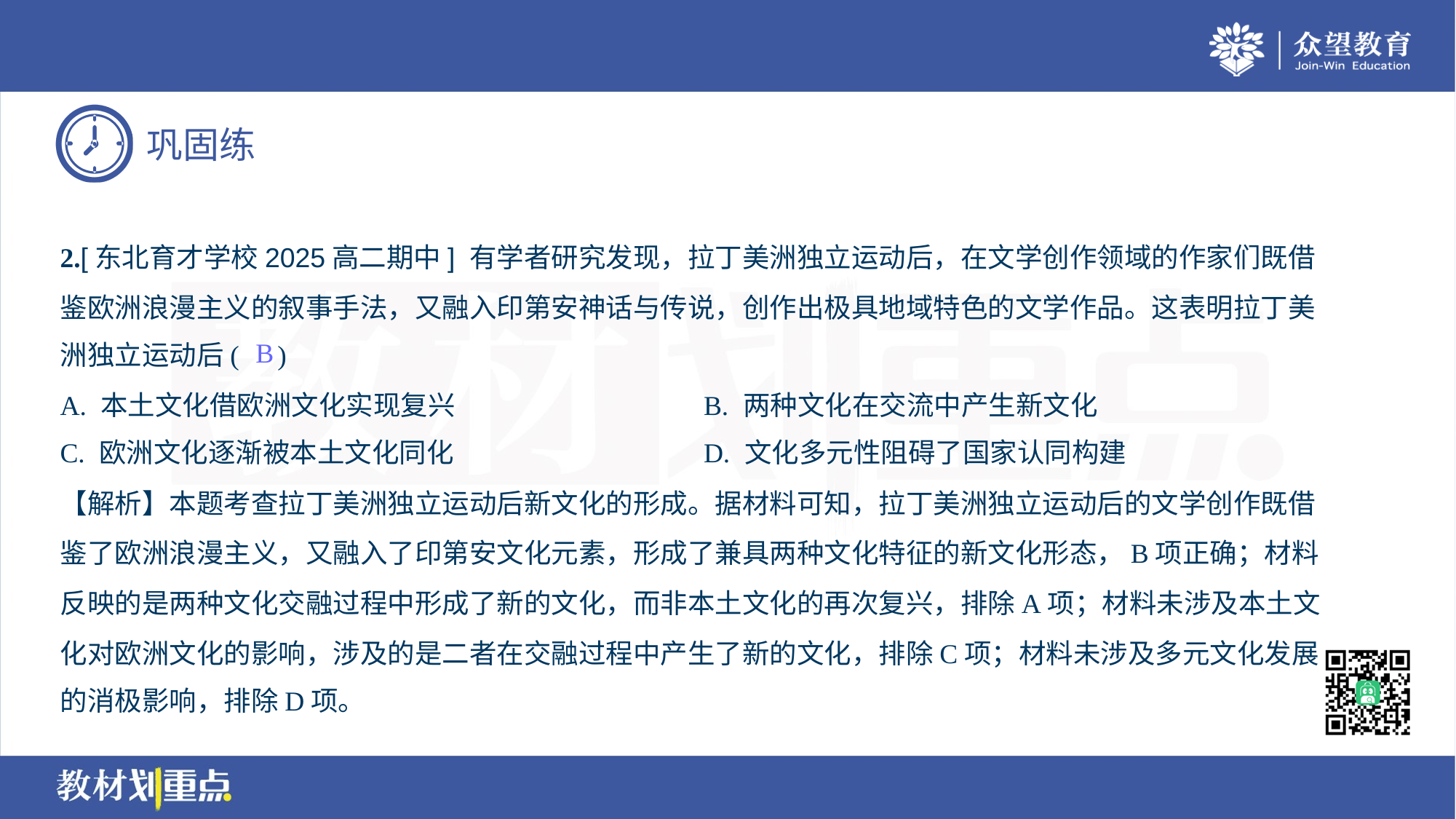

2.[东北育才学校2025高二期中] 有学者研究发现，拉丁美洲独立运动后，在文学创作领域的作家们既借
鉴欧洲浪漫主义的叙事手法，又融入印第安神话与传说，创作出极具地域特色的文学作品。这表明拉丁美
洲独立运动后(     )
B
A. 本土文化借欧洲文化实现复兴	B. 两种文化在交流中产生新文化
C. 欧洲文化逐渐被本土文化同化	D. 文化多元性阻碍了国家认同构建
【解析】本题考查拉丁美洲独立运动后新文化的形成。据材料可知，拉丁美洲独立运动后的文学创作既借
鉴了欧洲浪漫主义，又融入了印第安文化元素，形成了兼具两种文化特征的新文化形态，B项正确；材料
反映的是两种文化交融过程中形成了新的文化，而非本土文化的再次复兴，排除A项；材料未涉及本土文
化对欧洲文化的影响，涉及的是二者在交融过程中产生了新的文化，排除C项；材料未涉及多元文化发展
的消极影响，排除D项。